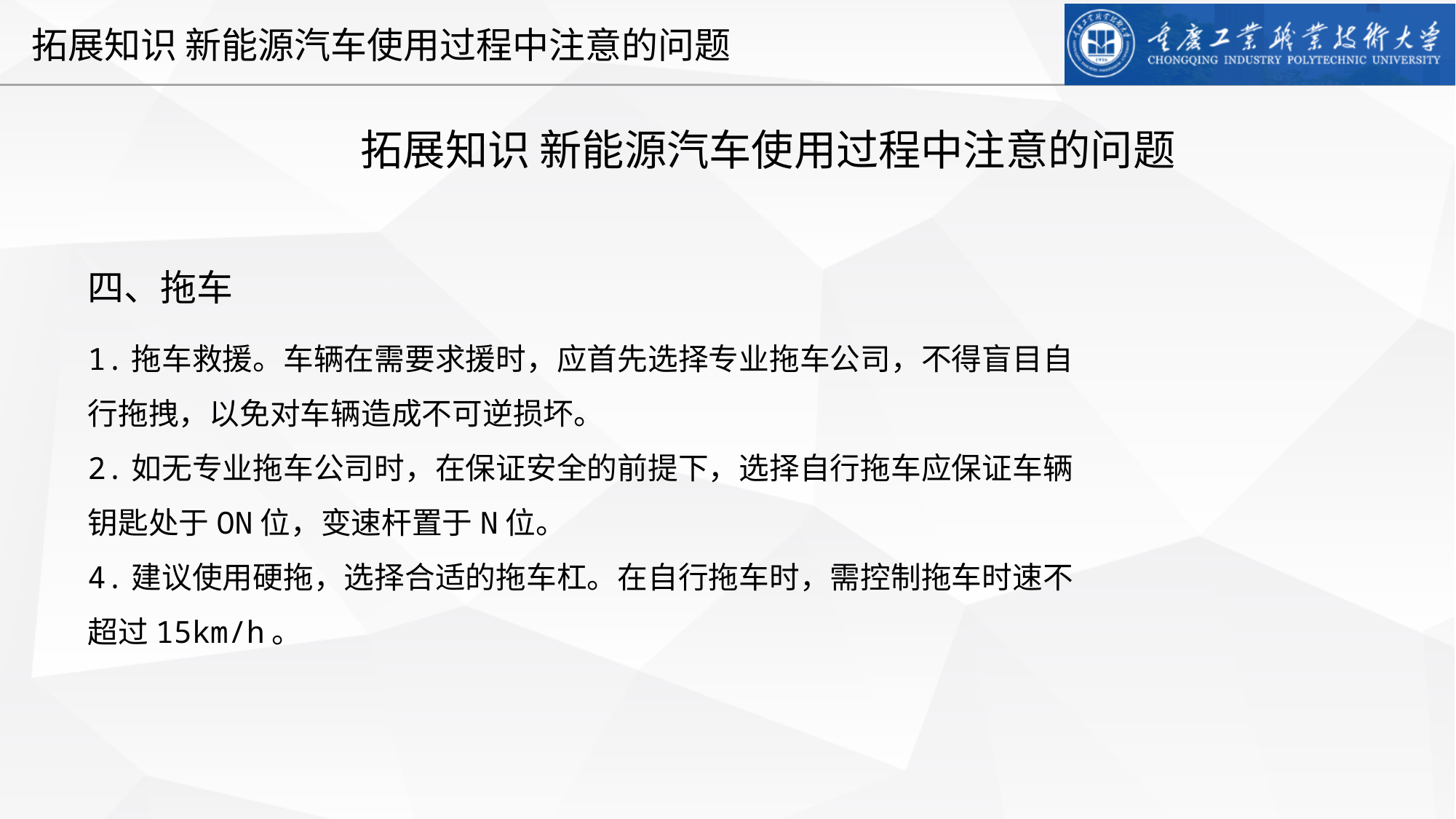

拓展知识 新能源汽车使用过程中注意的问题
四、拖车
1.拖车救援。车辆在需要求援时，应首先选择专业拖车公司，不得盲目自行拖拽，以免对车辆造成不可逆损坏。
2.如无专业拖车公司时，在保证安全的前提下，选择自行拖车应保证车辆钥匙处于ON位，变速杆置于N位。
4.建议使用硬拖，选择合适的拖车杠。在自行拖车时，需控制拖车时速不超过15km/h。